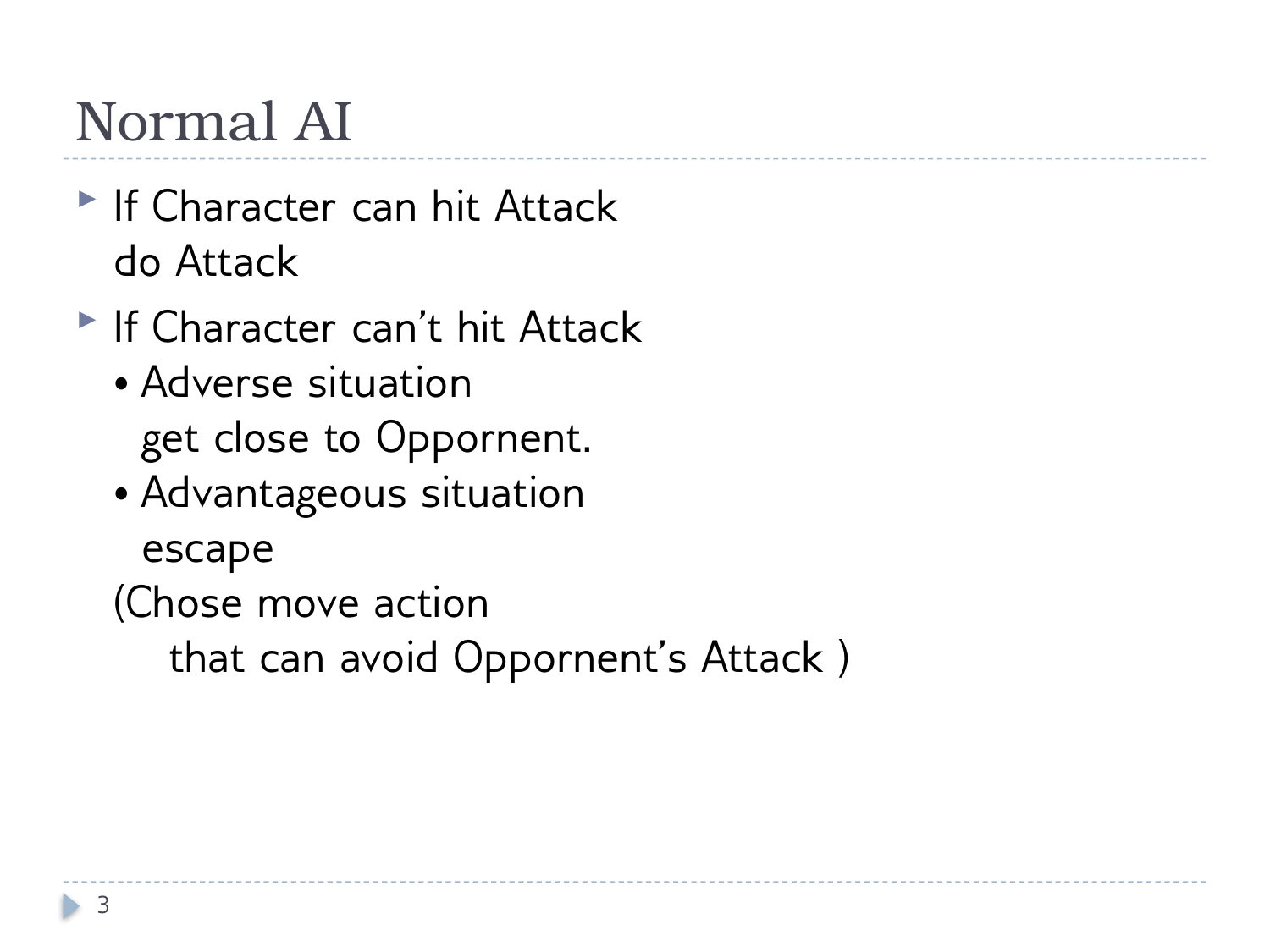

# Normal AI
If Character can hit Attack
do Attack
If Character can’t hit Attack
・Adverse situation
  get close to Oppornent.
・Advantageous situation
  escape
(Chose move action
    that can avoid Oppornent’s Attack )
3